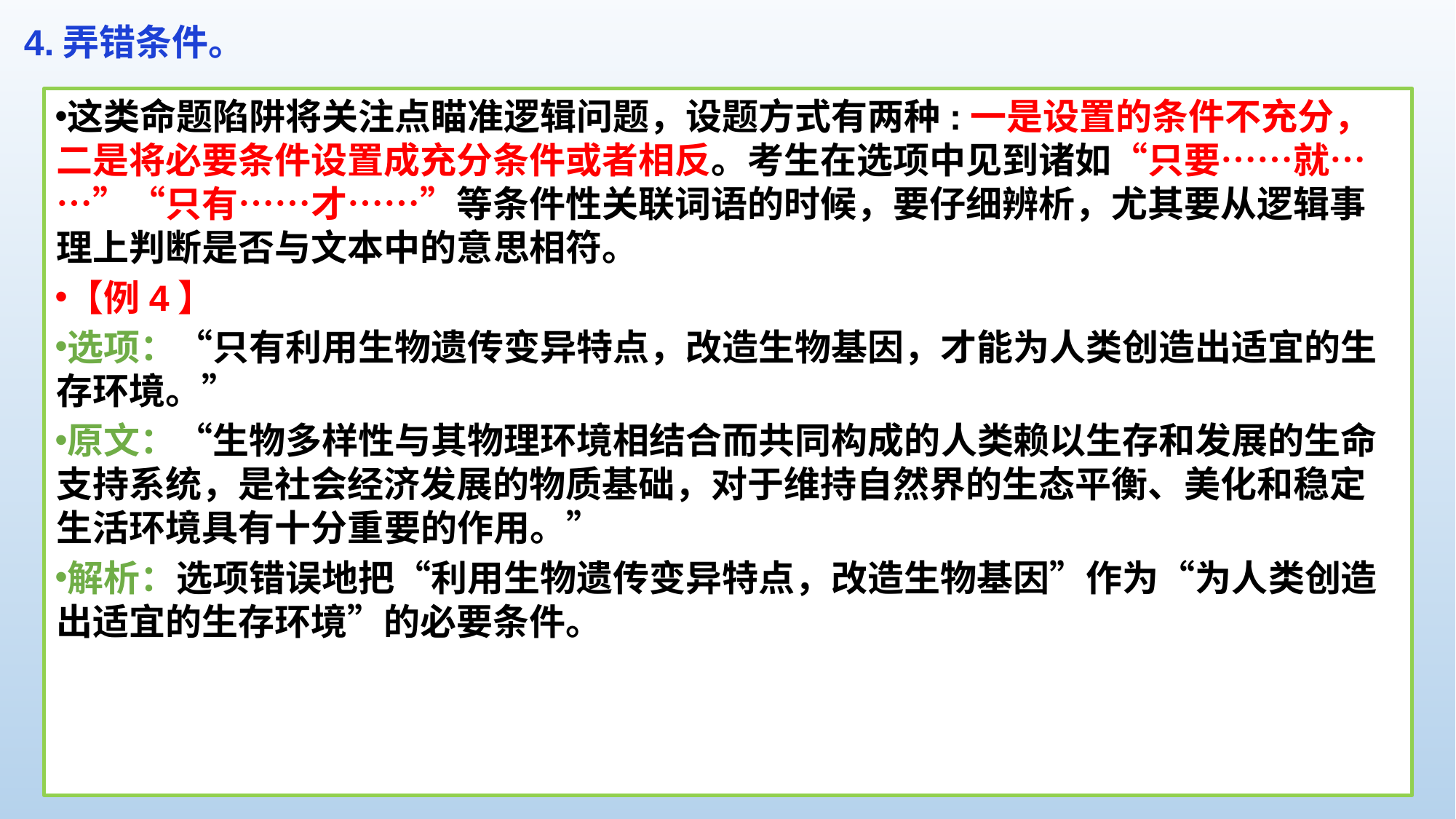

4.弄错条件。
这类命题陷阱将关注点瞄准逻辑问题，设题方式有两种:一是设置的条件不充分，二是将必要条件设置成充分条件或者相反。考生在选项中见到诸如“只要……就……”“只有……才……”等条件性关联词语的时候，要仔细辨析，尤其要从逻辑事理上判断是否与文本中的意思相符。
【例4】
选项：“只有利用生物遗传变异特点，改造生物基因，才能为人类创造出适宜的生存环境。”
原文：“生物多样性与其物理环境相结合而共同构成的人类赖以生存和发展的生命支持系统，是社会经济发展的物质基础，对于维持自然界的生态平衡、美化和稳定生活环境具有十分重要的作用。”
解析：选项错误地把“利用生物遗传变异特点，改造生物基因”作为“为人类创造出适宜的生存环境”的必要条件。